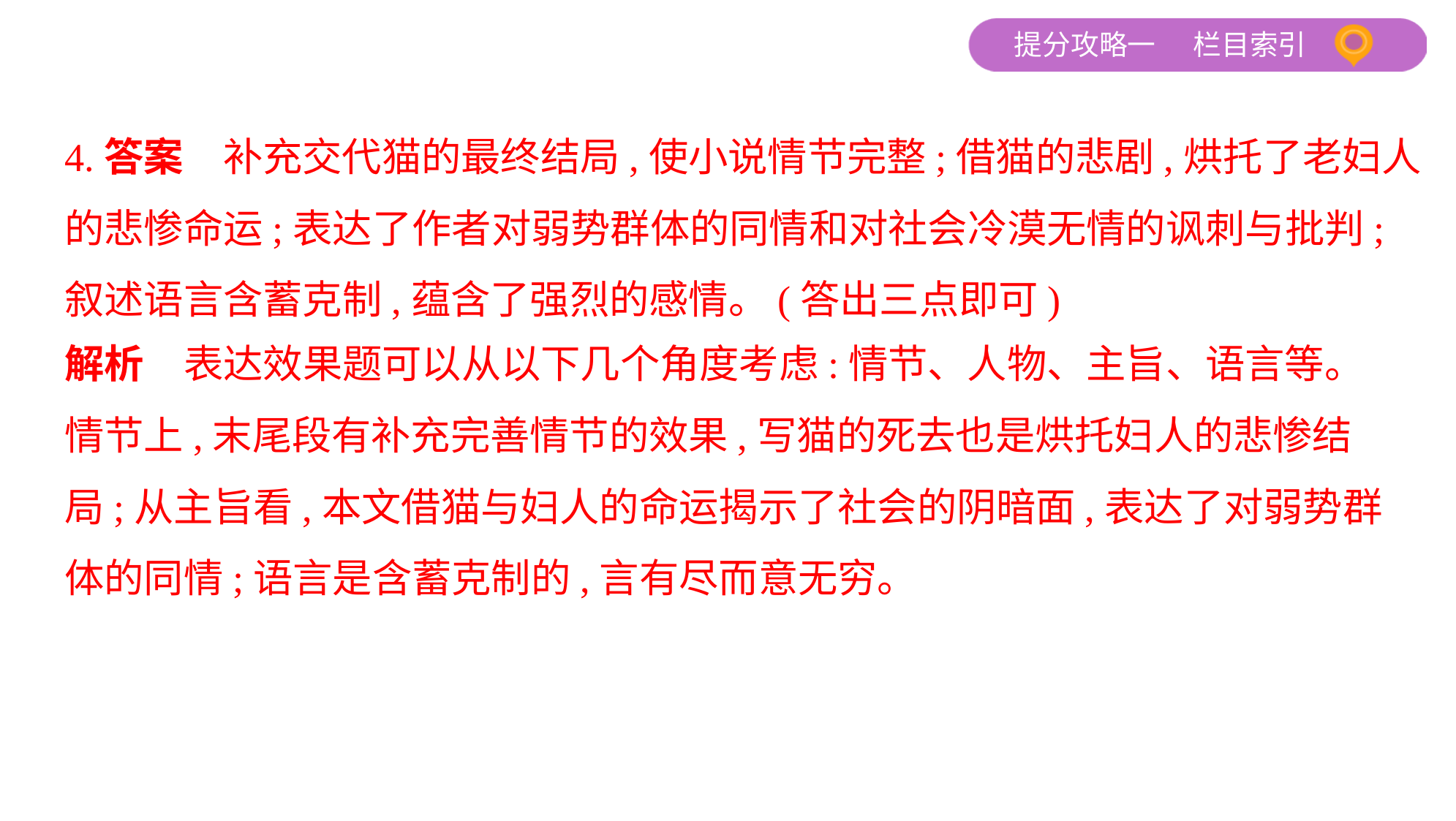

4.答案　补充交代猫的最终结局,使小说情节完整;借猫的悲剧,烘托了老妇人
的悲惨命运;表达了作者对弱势群体的同情和对社会冷漠无情的讽刺与批判;
叙述语言含蓄克制,蕴含了强烈的感情。(答出三点即可)
解析　表达效果题可以从以下几个角度考虑:情节、人物、主旨、语言等。
情节上,末尾段有补充完善情节的效果,写猫的死去也是烘托妇人的悲惨结
局;从主旨看,本文借猫与妇人的命运揭示了社会的阴暗面,表达了对弱势群
体的同情;语言是含蓄克制的,言有尽而意无穷。